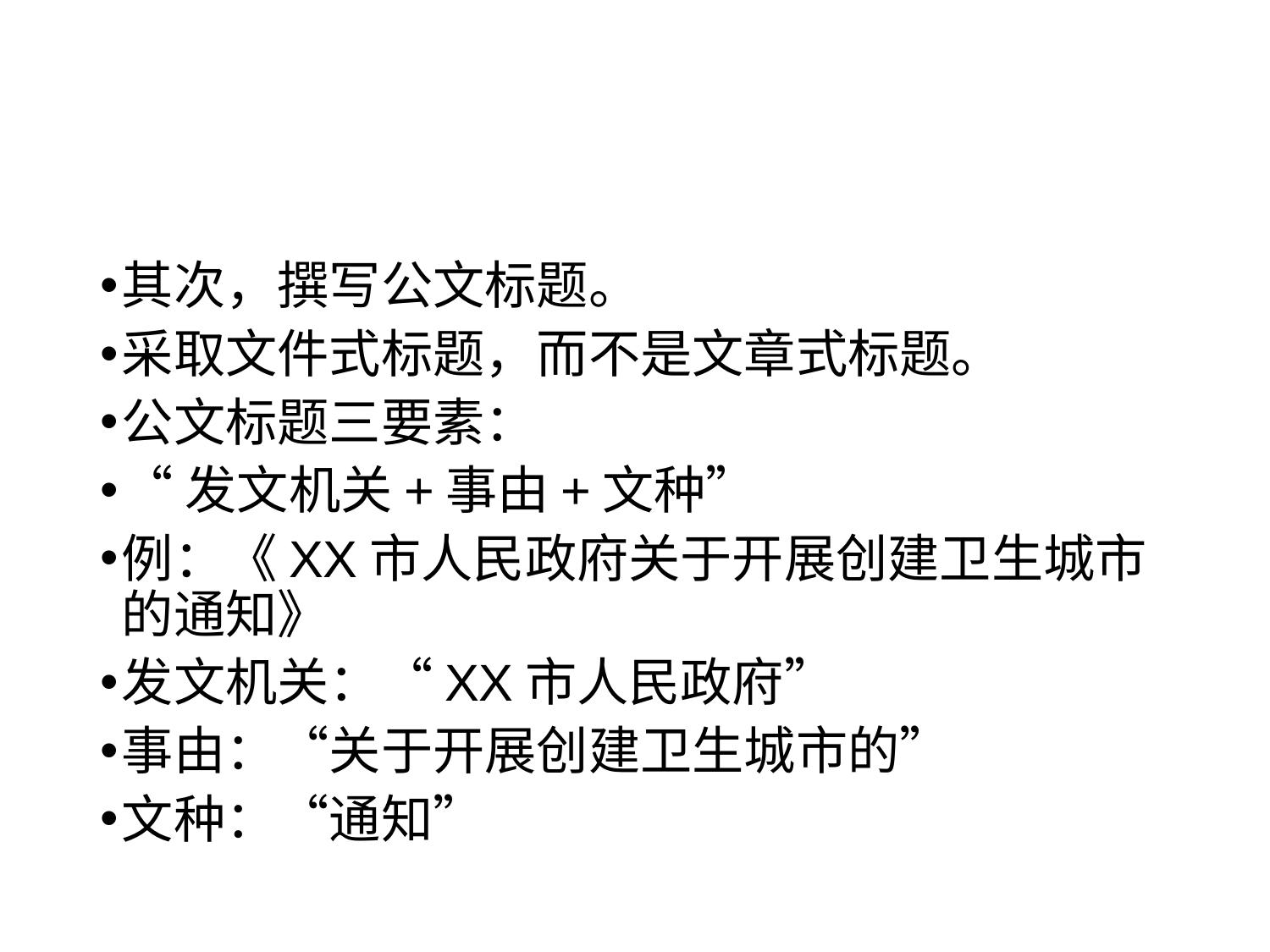

#
其次，撰写公文标题。
采取文件式标题，而不是文章式标题。
公文标题三要素：
“发文机关+事由+文种”
例：《XX市人民政府关于开展创建卫生城市的通知》
发文机关：“XX市人民政府”
事由：“关于开展创建卫生城市的”
文种：“通知”